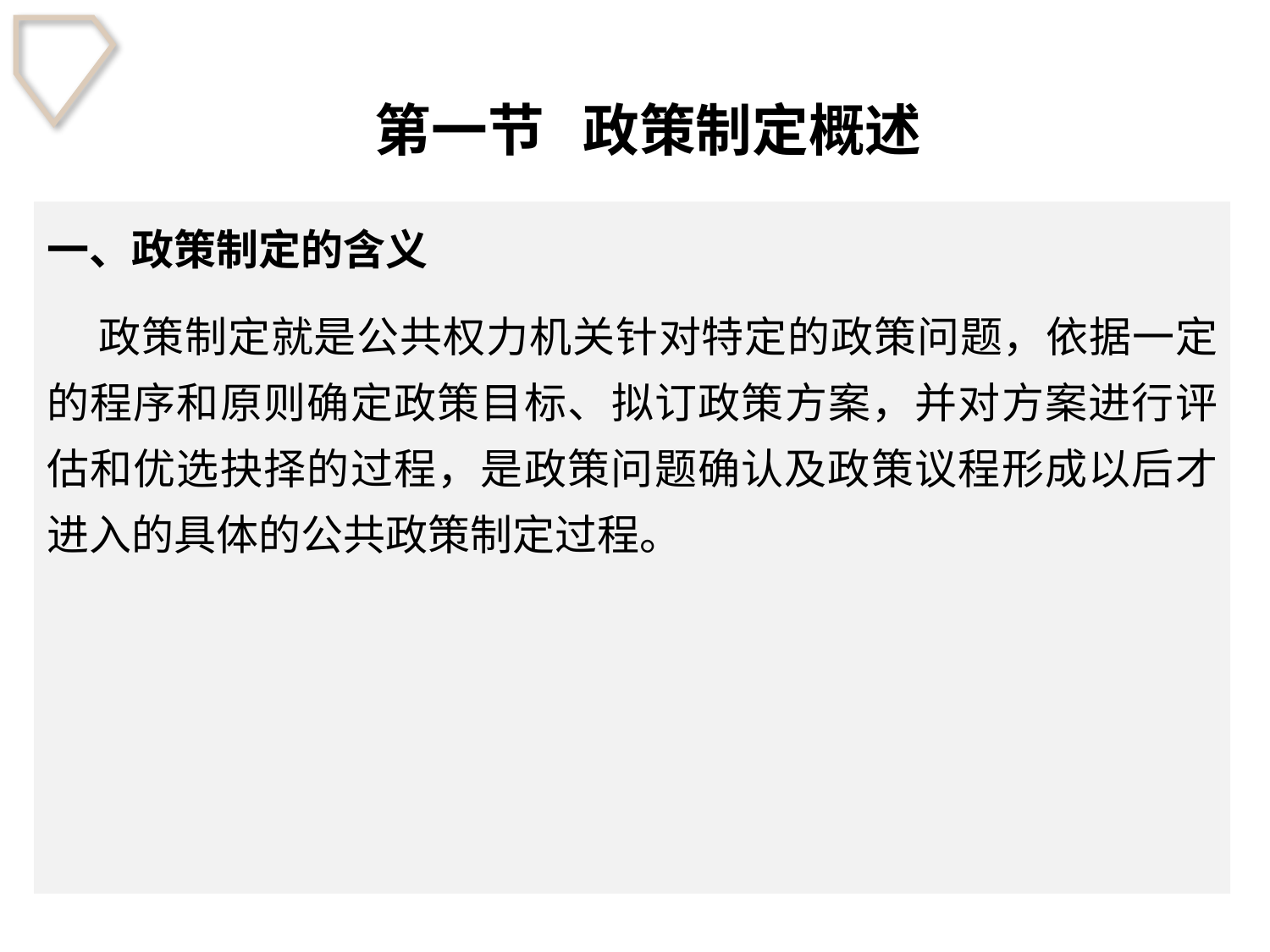

# 第一节   政策制定概述
一、政策制定的含义
    政策制定就是公共权力机关针对特定的政策问题，依据一定的程序和原则确定政策目标、拟订政策方案，并对方案进行评估和优选抉择的过程，是政策问题确认及政策议程形成以后才进入的具体的公共政策制定过程。